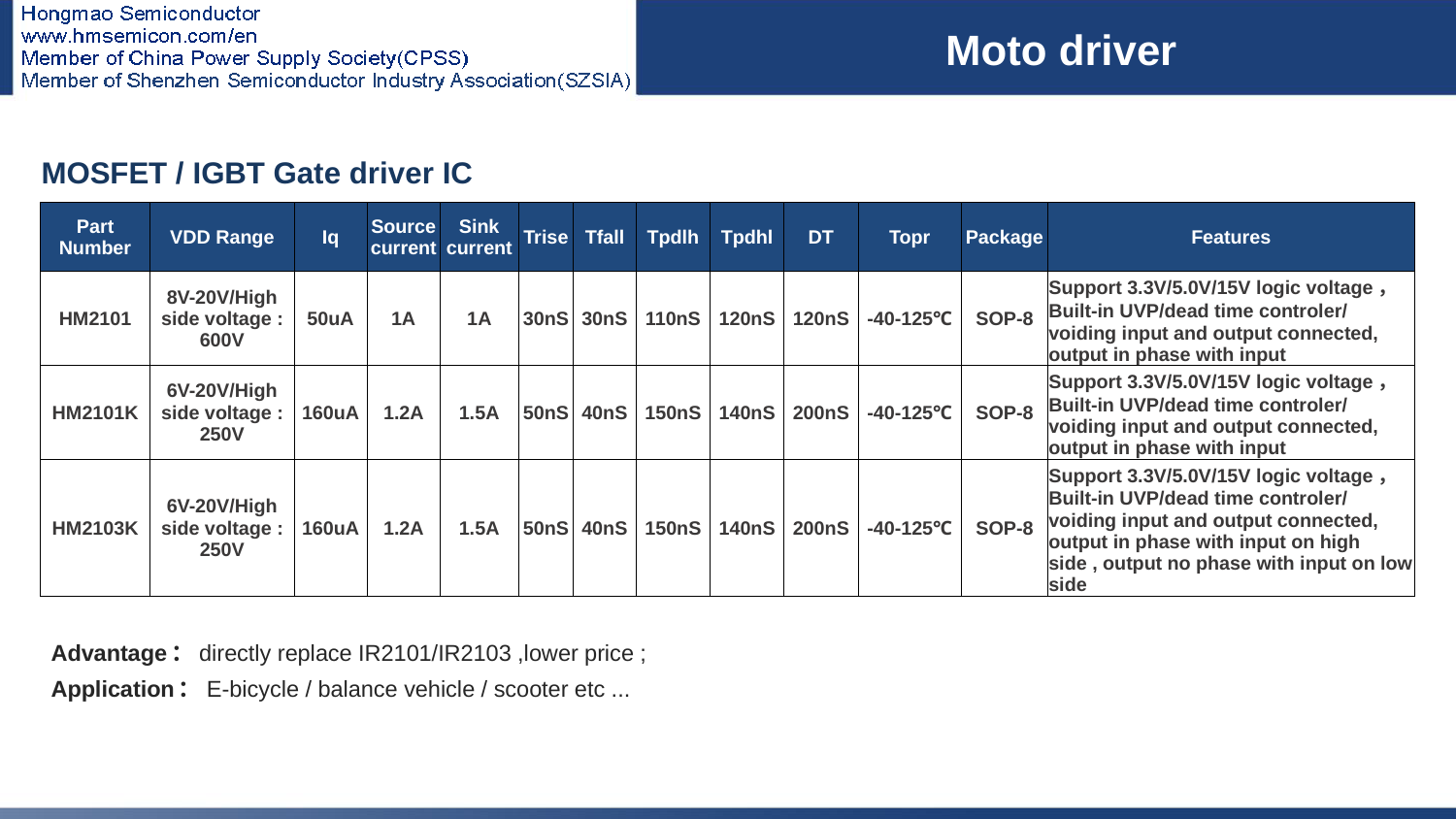

Moto driver
| MOSFET / IGBT Gate driver IC |  |  |  |  |  |  |  |  |  |  |  |  |
| --- | --- | --- | --- | --- | --- | --- | --- | --- | --- | --- | --- | --- |
| Part Number | VDD Range | Iq | Source current | Sink current | Trise | Tfall | Tpdlh | Tpdhl | DT | Topr | Package | Features |
| HM2101 | 8V-20V/High side voltage : 600V | 50uA | 1A | 1A | 30nS | 30nS | 110nS | 120nS | 120nS | -40-125℃ | SOP-8 | Support 3.3V/5.0V/15V logic voltage，Built-in UVP/dead time controler/ voiding input and output connected, output in phase with input |
| HM2101K | 6V-20V/High side voltage : 250V | 160uA | 1.2A | 1.5A | 50nS | 40nS | 150nS | 140nS | 200nS | -40-125℃ | SOP-8 | Support 3.3V/5.0V/15V logic voltage，Built-in UVP/dead time controler/ voiding input and output connected, output in phase with input |
| HM2103K | 6V-20V/High side voltage : 250V | 160uA | 1.2A | 1.5A | 50nS | 40nS | 150nS | 140nS | 200nS | -40-125℃ | SOP-8 | Support 3.3V/5.0V/15V logic voltage，Built-in UVP/dead time controler/ voiding input and output connected, output in phase with input on high side , output no phase with input on low side |
# 电机驱动
Advantage：directly replace IR2101/IR2103 ,lower price ;
Application：E-bicycle / balance vehicle / scooter etc ...